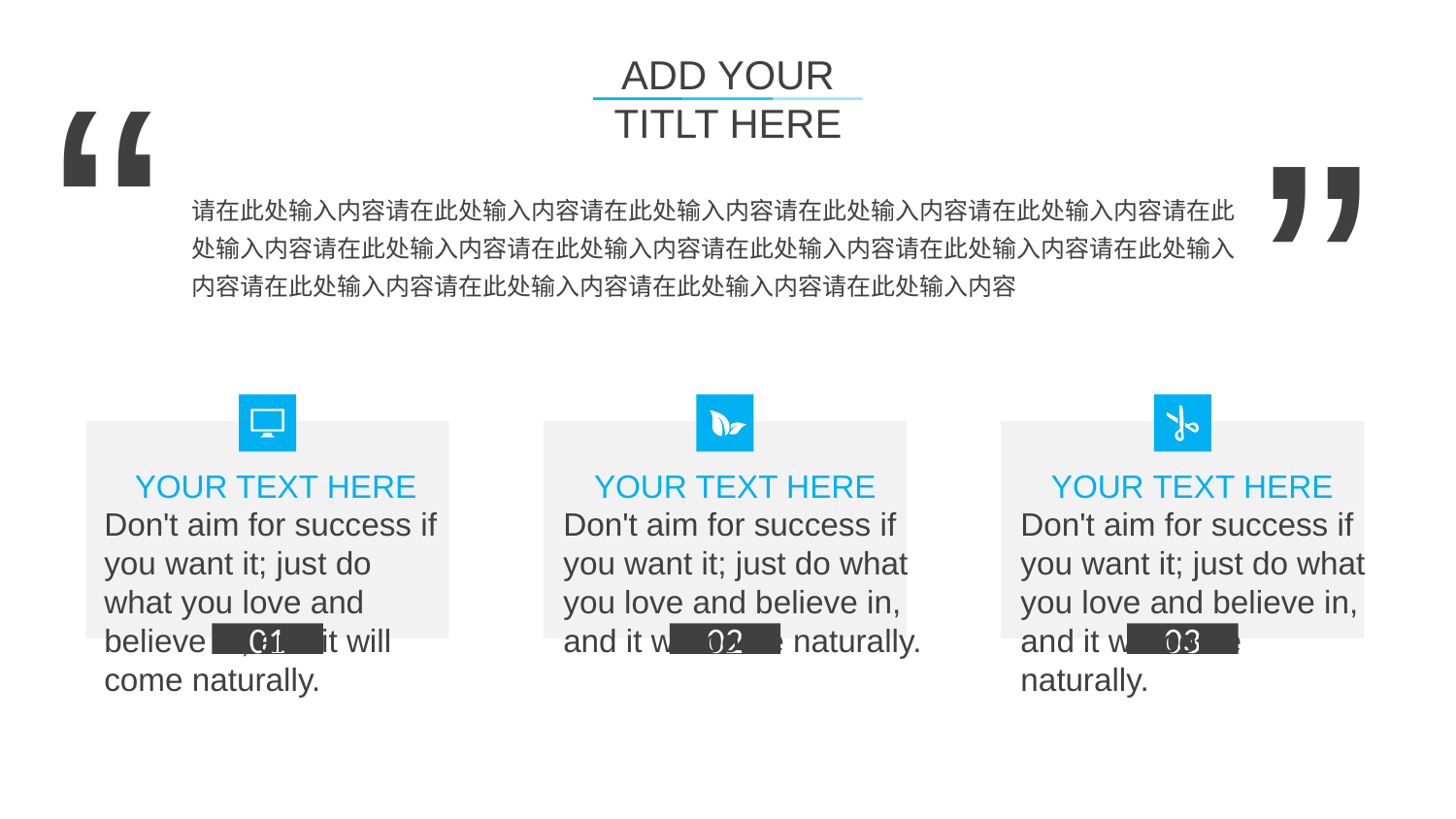

“
ADD YOUR TITLT HERE
”

请在此处输入内容请在此处输入内容请在此处输入内容请在此处输入内容请在此处输入内容请在此处输入内容请在此处输入内容请在此处输入内容请在此处输入内容请在此处输入内容请在此处输入内容请在此处输入内容请在此处输入内容请在此处输入内容请在此处输入内容

YOUR TEXT HERE
YOUR TEXT HERE
YOUR TEXT HERE
Don't aim for success if you want it; just do what you love and believe in, and it will come naturally.
Don't aim for success if you want it; just do what you love and believe in, and it will come naturally.
Don't aim for success if you want it; just do what you love and believe in, and it will come naturally.
01
02
03